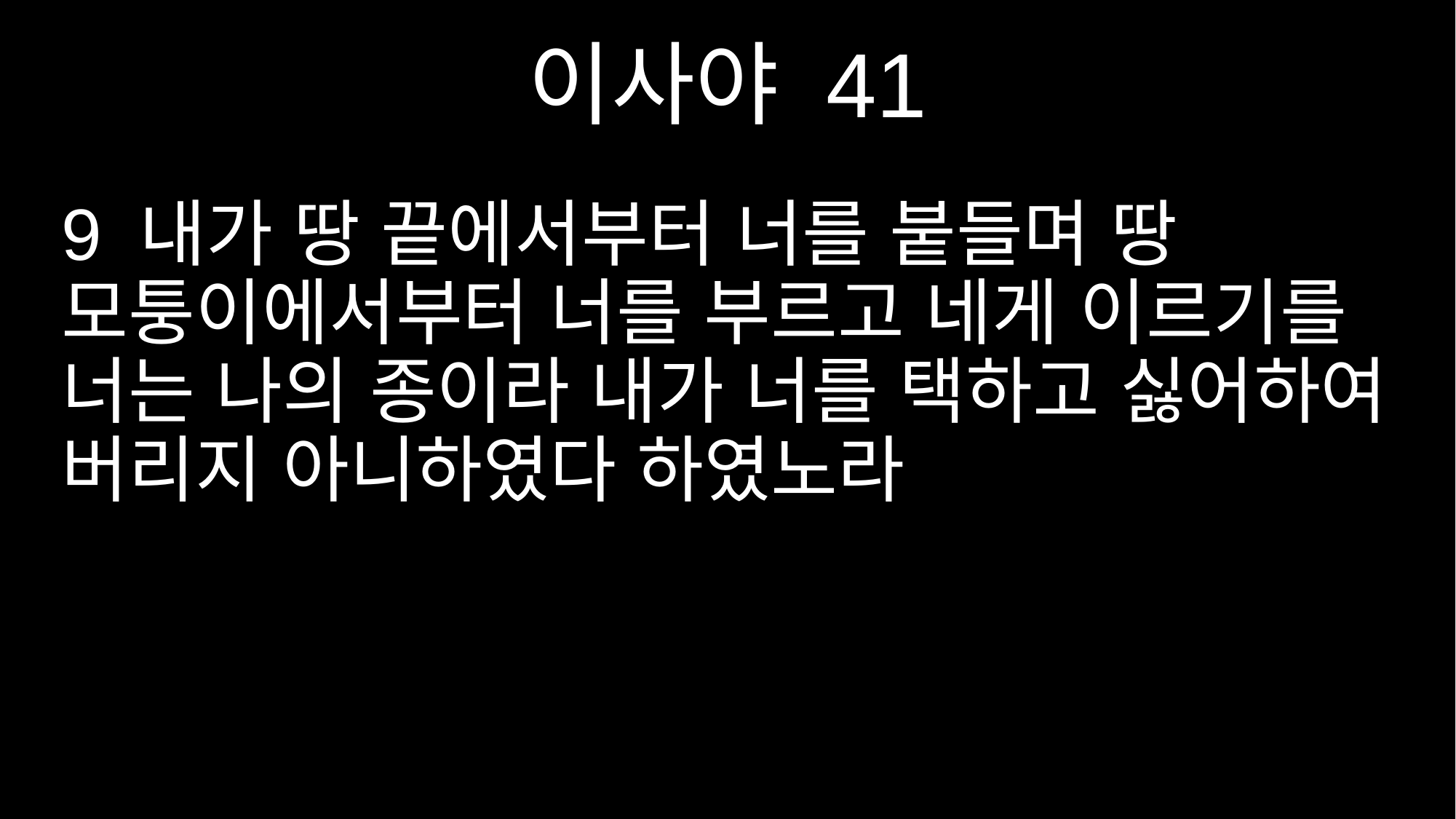

이사야 41
9 내가 땅 끝에서부터 너를 붙들며 땅 모퉁이에서부터 너를 부르고 네게 이르기를 너는 나의 종이라 내가 너를 택하고 싫어하여 버리지 아니하였다 하였노라